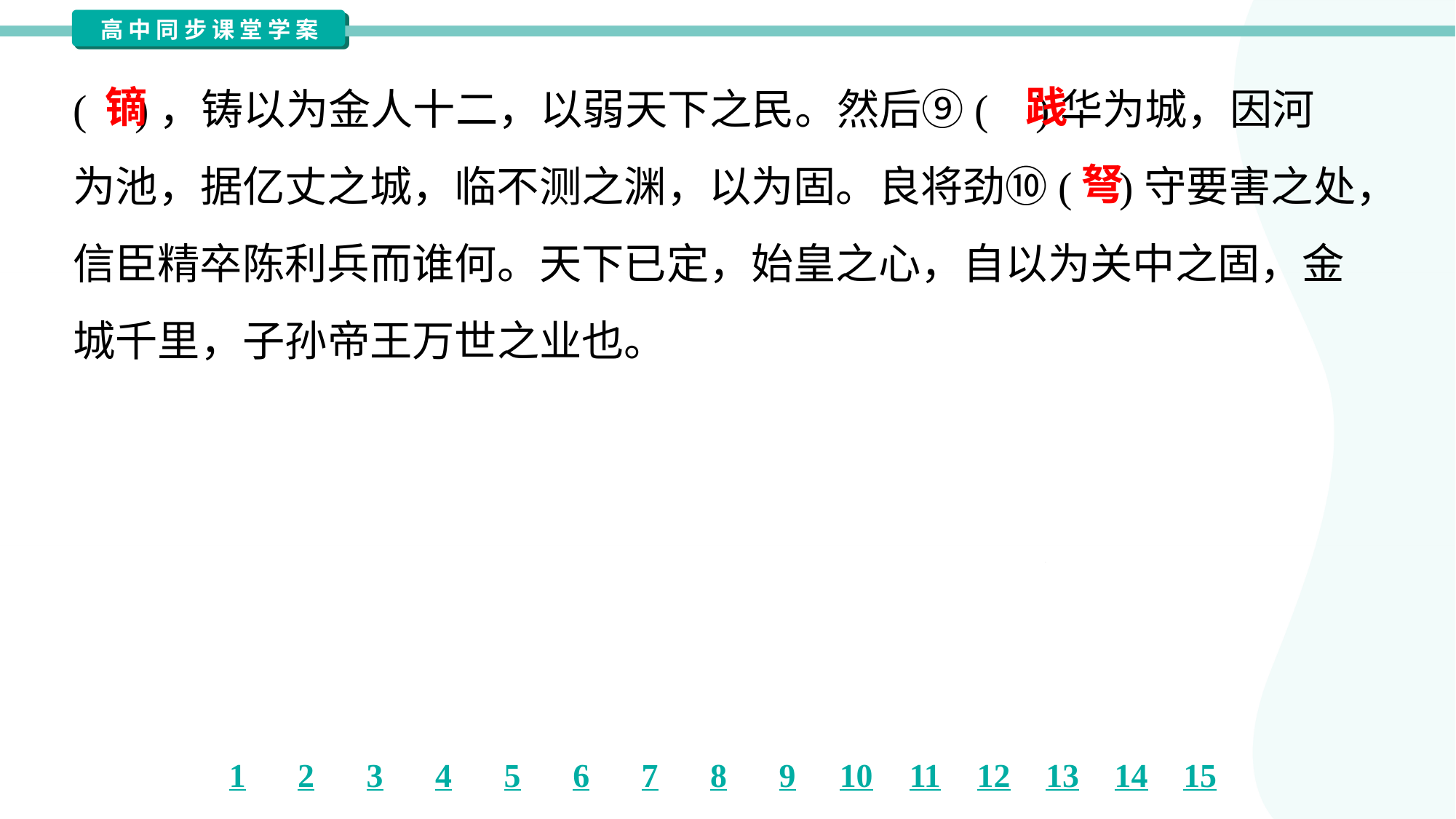

(    )，铸以为金人十二，以弱天下之民。然后⑨(    )华为城，因河
为池，据亿丈之城，临不测之渊，以为固。良将劲⑩(    )守要害之处，
信臣精卒陈利兵而谁何。天下已定，始皇之心，自以为关中之固，金
城千里，子孙帝王万世之业也。
镝
践
弩